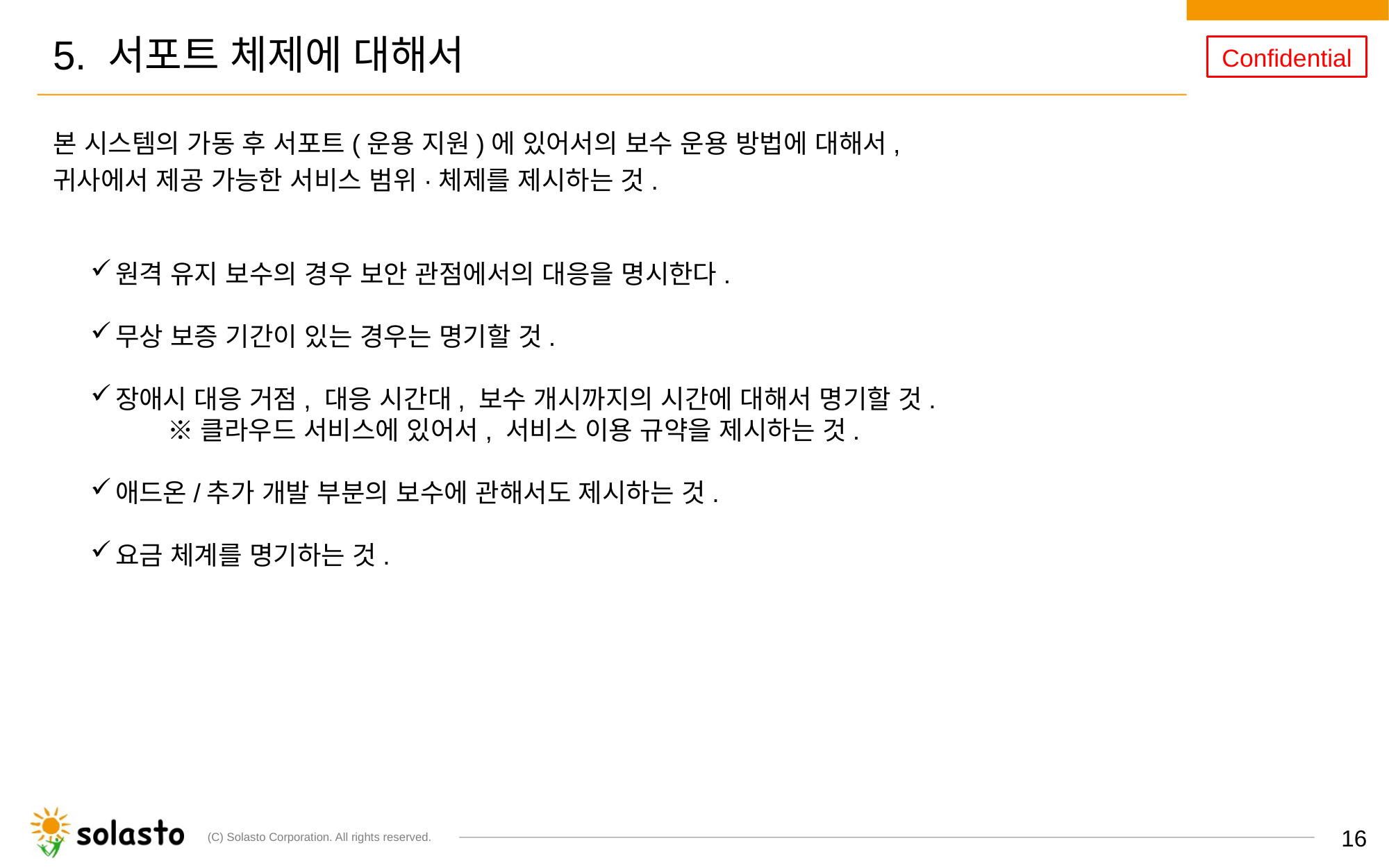

# 5. 서포트 체제에 대해서
본 시스템의 가동 후 서포트(운용 지원)에 있어서의 보수 운용 방법에 대해서,
귀사에서 제공 가능한 서비스 범위·체제를 제시하는 것.

원격 유지 보수의 경우 보안 관점에서의 대응을 명시한다.

무상 보증 기간이 있는 경우는 명기할 것.

장애시 대응 거점, 대응 시간대, 보수 개시까지의 시간에 대해서 명기할 것.
　　※ 클라우드 서비스에 있어서, 서비스 이용 규약을 제시하는 것.

애드온/추가 개발 부분의 보수에 관해서도 제시하는 것.

요금 체계를 명기하는 것.